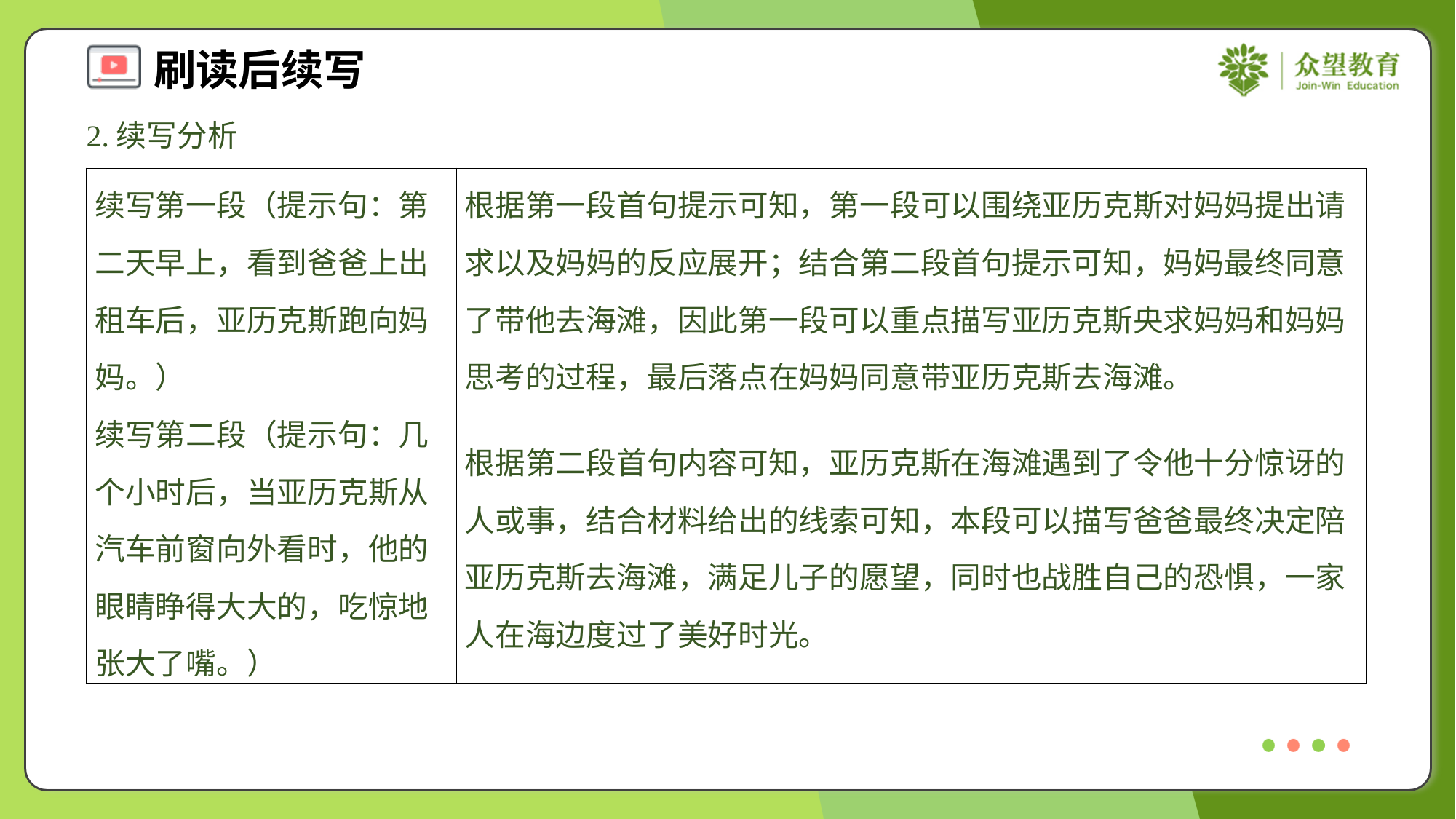

2.续写分析
| 续写第一段（提示句：第二天早上，看到爸爸上出租车后，亚历克斯跑向妈妈。） | 根据第一段首句提示可知，第一段可以围绕亚历克斯对妈妈提出请求以及妈妈的反应展开；结合第二段首句提示可知，妈妈最终同意了带他去海滩，因此第一段可以重点描写亚历克斯央求妈妈和妈妈思考的过程，最后落点在妈妈同意带亚历克斯去海滩。 |
| --- | --- |
| 续写第二段（提示句：几个小时后，当亚历克斯从汽车前窗向外看时，他的眼睛睁得大大的，吃惊地张大了嘴。） | 根据第二段首句内容可知，亚历克斯在海滩遇到了令他十分惊讶的人或事，结合材料给出的线索可知，本段可以描写爸爸最终决定陪亚历克斯去海滩，满足儿子的愿望，同时也战胜自己的恐惧，一家人在海边度过了美好时光。 |